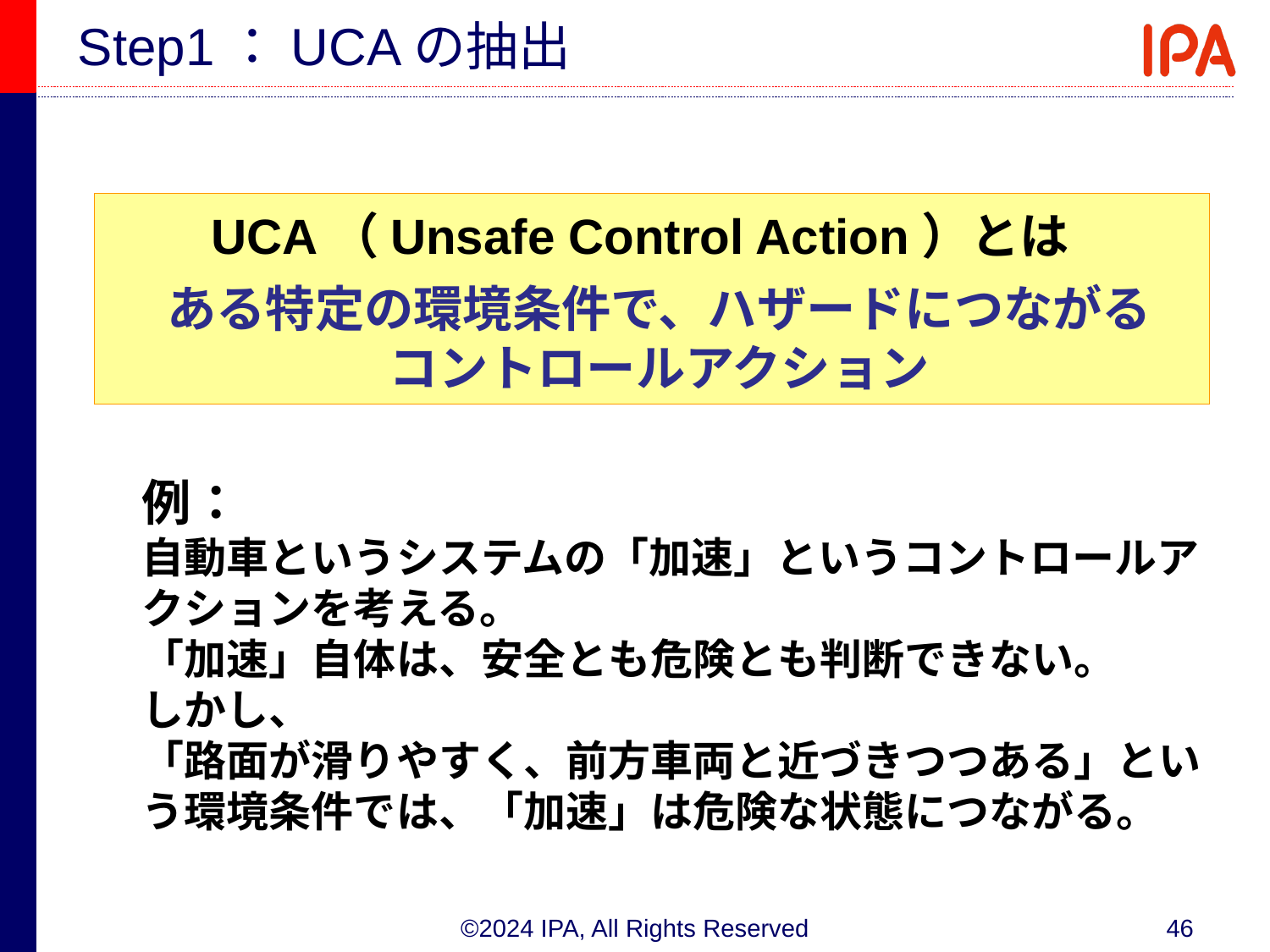

# Step1：UCAの抽出

UCA（Unsafe Control Action）とは
ある特定の環境条件で、ハザードにつながるコントロールアクション
例：
自動車というシステムの「加速」というコントロールアクションを考える。
「加速」自体は、安全とも危険とも判断できない。
しかし、
「路面が滑りやすく、前方車両と近づきつつある」という環境条件では、「加速」は危険な状態につながる。
©2024 IPA, All Rights Reserved
46